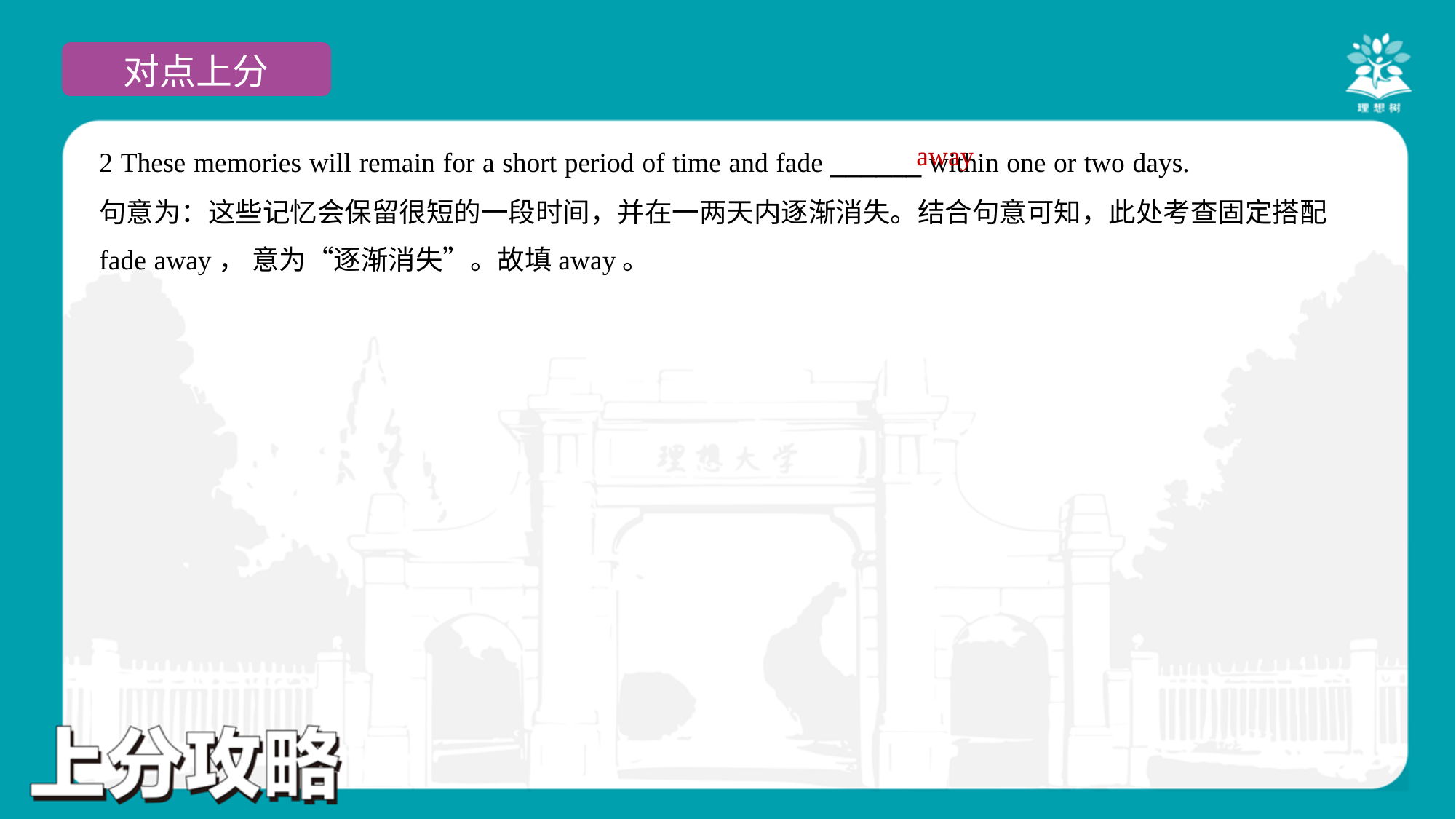

away
2 These memories will remain for a short period of time and fade ______ within one or two days.
句意为：这些记忆会保留很短的一段时间，并在一两天内逐渐消失。结合句意可知，此处考查固定搭配
fade away， 意为“逐渐消失”。故填away。